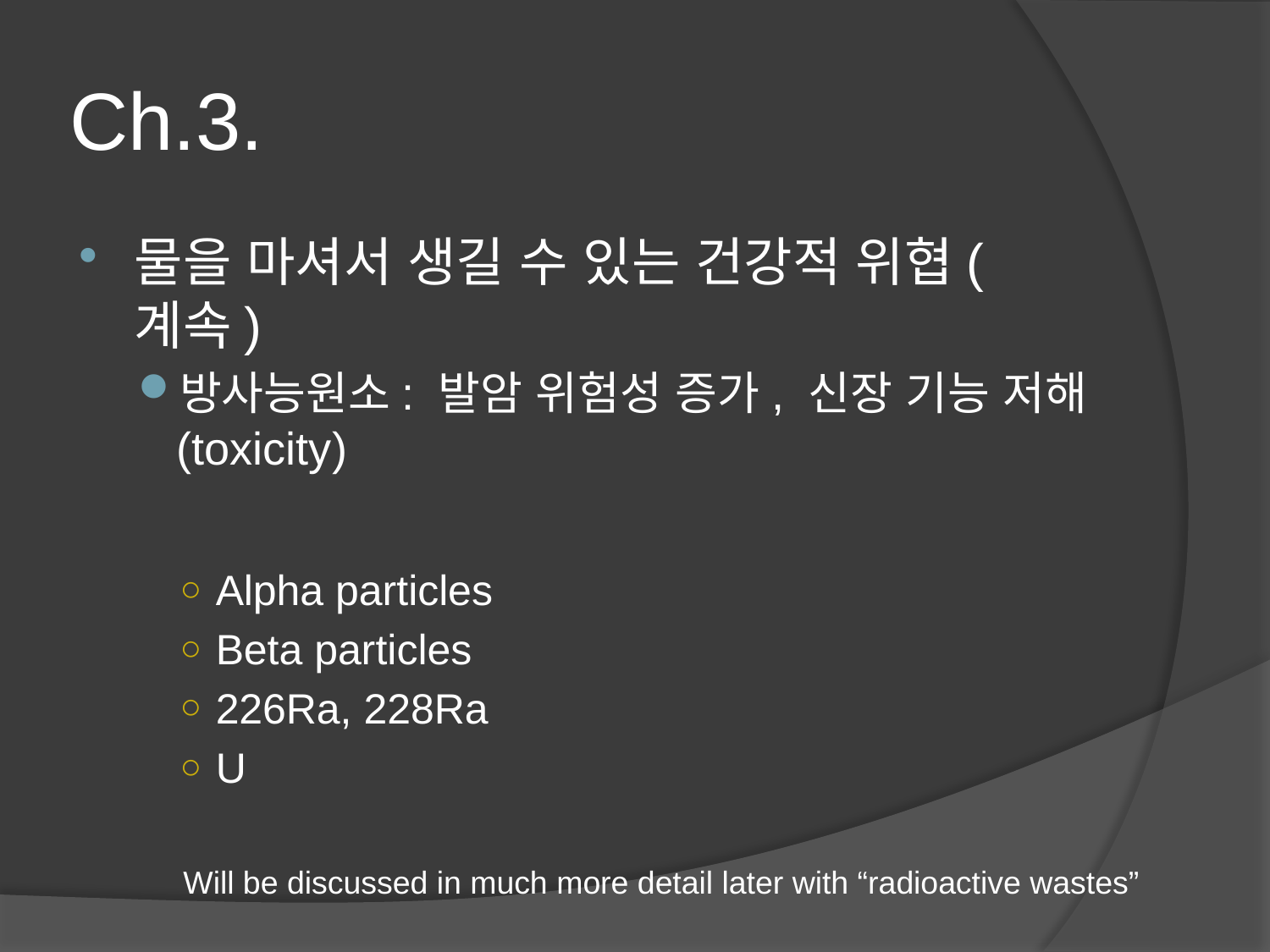

# Ch.3.
물을 마셔서 생길 수 있는 건강적 위협(계속)
방사능원소: 발암 위험성 증가, 신장 기능 저해(toxicity)

Alpha particles
Beta particles
226Ra, 228Ra
U

Will be discussed in much more detail later with “radioactive wastes”